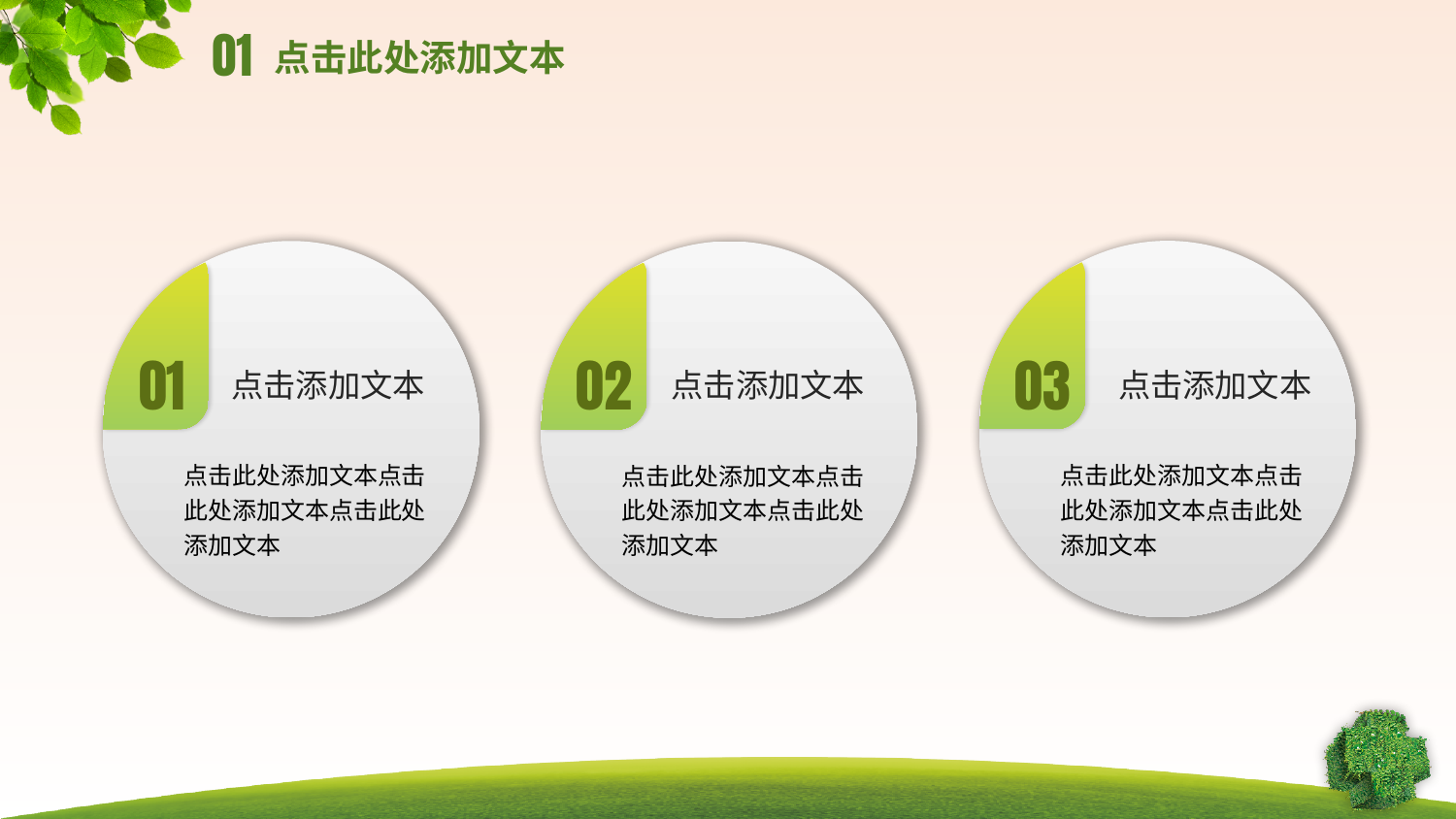

01
点击此处添加文本

03
点击添加文本
点击此处添加文本点击此处添加文本点击此处添加文本

01
点击添加文本
点击此处添加文本点击此处添加文本点击此处添加文本

02
点击添加文本
点击此处添加文本点击此处添加文本点击此处添加文本